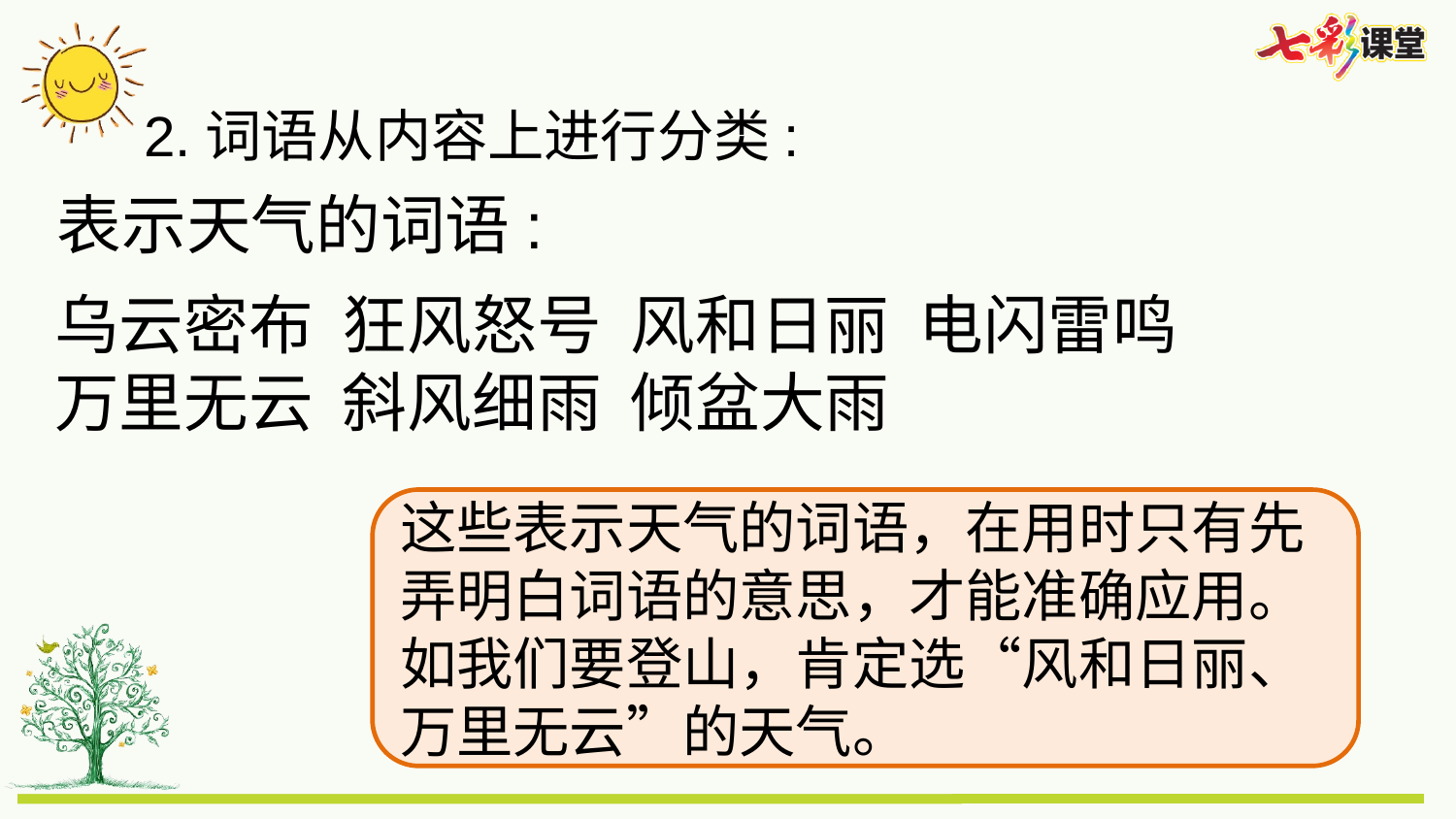

2.词语从内容上进行分类:
表示天气的词语:
乌云密布  狂风怒号  风和日丽  电闪雷鸣
万里无云  斜风细雨  倾盆大雨
这些表示天气的词语，在用时只有先弄明白词语的意思，才能准确应用。如我们要登山，肯定选“风和日丽、万里无云”的天气。